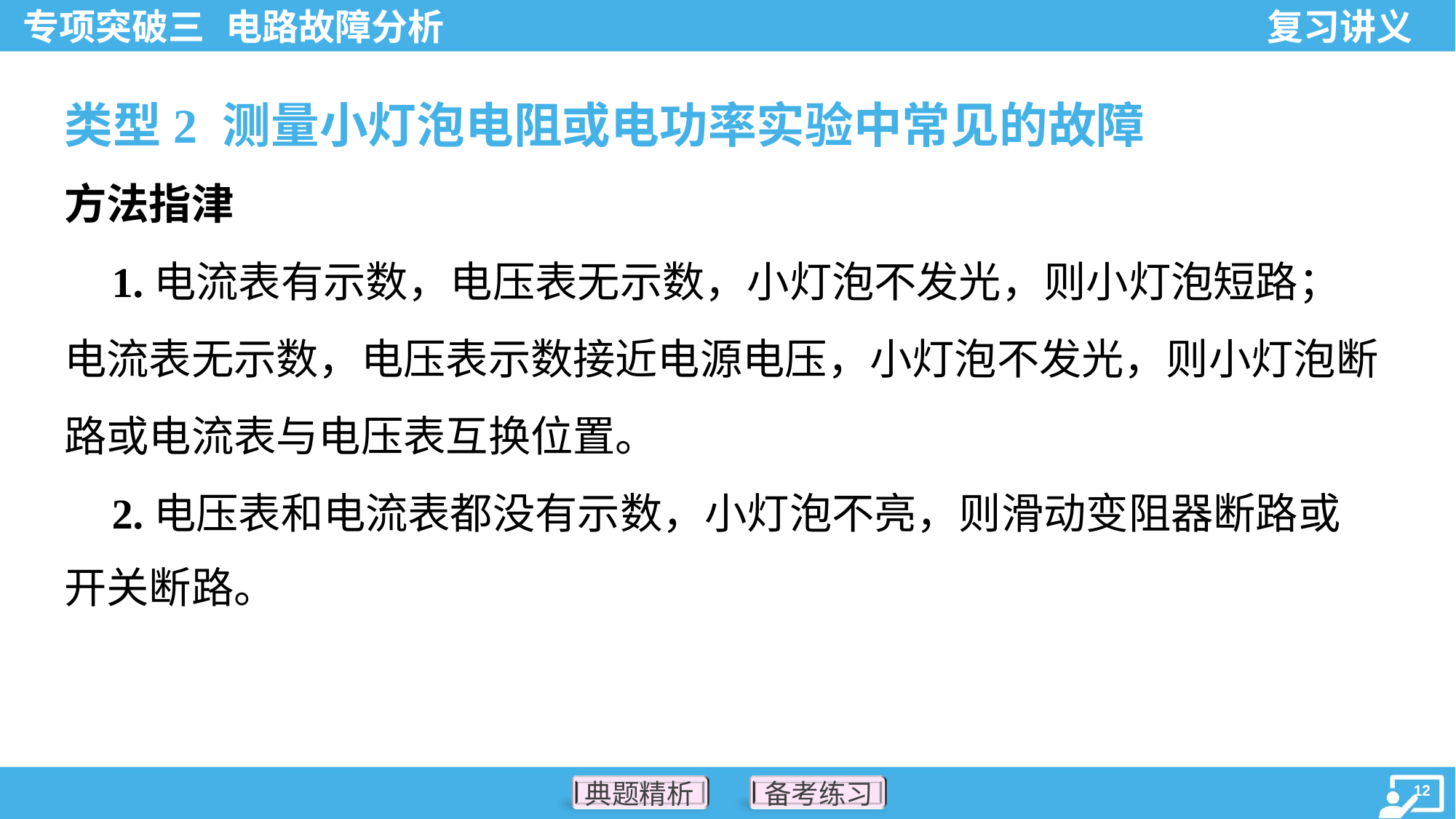

类型2 测量小灯泡电阻或电功率实验中常见的故障
方法指津
    1.电流表有示数，电压表无示数，小灯泡不发光，则小灯泡短路；
电流表无示数，电压表示数接近电源电压，小灯泡不发光，则小灯泡断
路或电流表与电压表互换位置。
    2.电压表和电流表都没有示数，小灯泡不亮，则滑动变阻器断路或
开关断路。